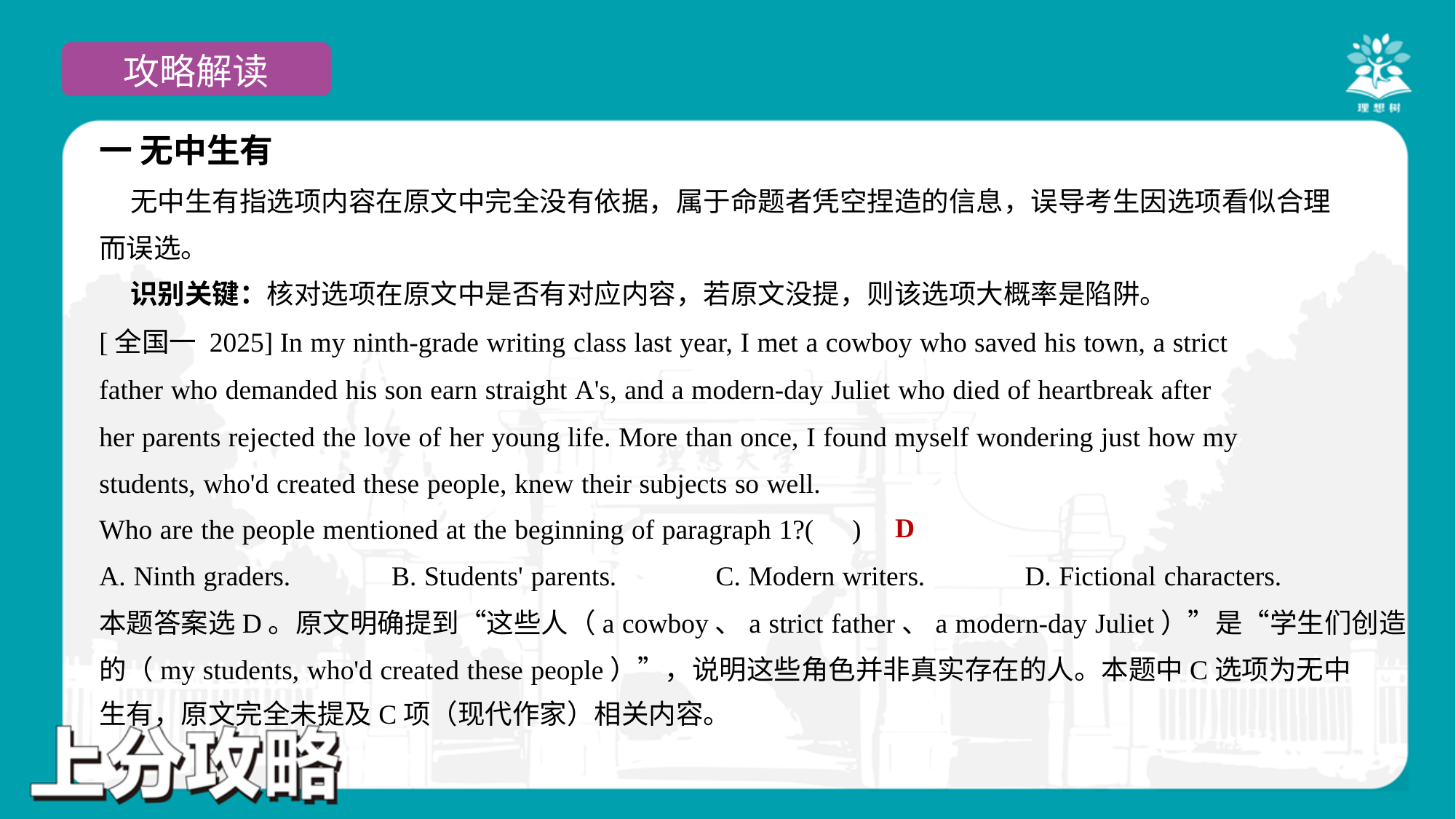

一 无中生有
    无中生有指选项内容在原文中完全没有依据，属于命题者凭空捏造的信息，误导考生因选项看似合理
而误选。
    识别关键：核对选项在原文中是否有对应内容，若原文没提，则该选项大概率是陷阱。
[全国一 2025] In my ninth-grade writing class last year, I met a cowboy who saved his town, a strict
father who demanded his son earn straight A's, and a modern-day Juliet who died of heartbreak after
her parents rejected the love of her young life. More than once, I found myself wondering just how my
students, who'd created these people, knew their subjects so well.
Who are the people mentioned at the beginning of paragraph 1?(     )
D
A. Ninth graders.	B. Students' parents.	C. Modern writers.	D. Fictional characters.
本题答案选D。原文明确提到“这些人（a cowboy、a strict father、a modern-day Juliet）”是“学生们创造
的（my students, who'd created these people）”，说明这些角色并非真实存在的人。本题中C选项为无中
生有，原文完全未提及C项（现代作家）相关内容。